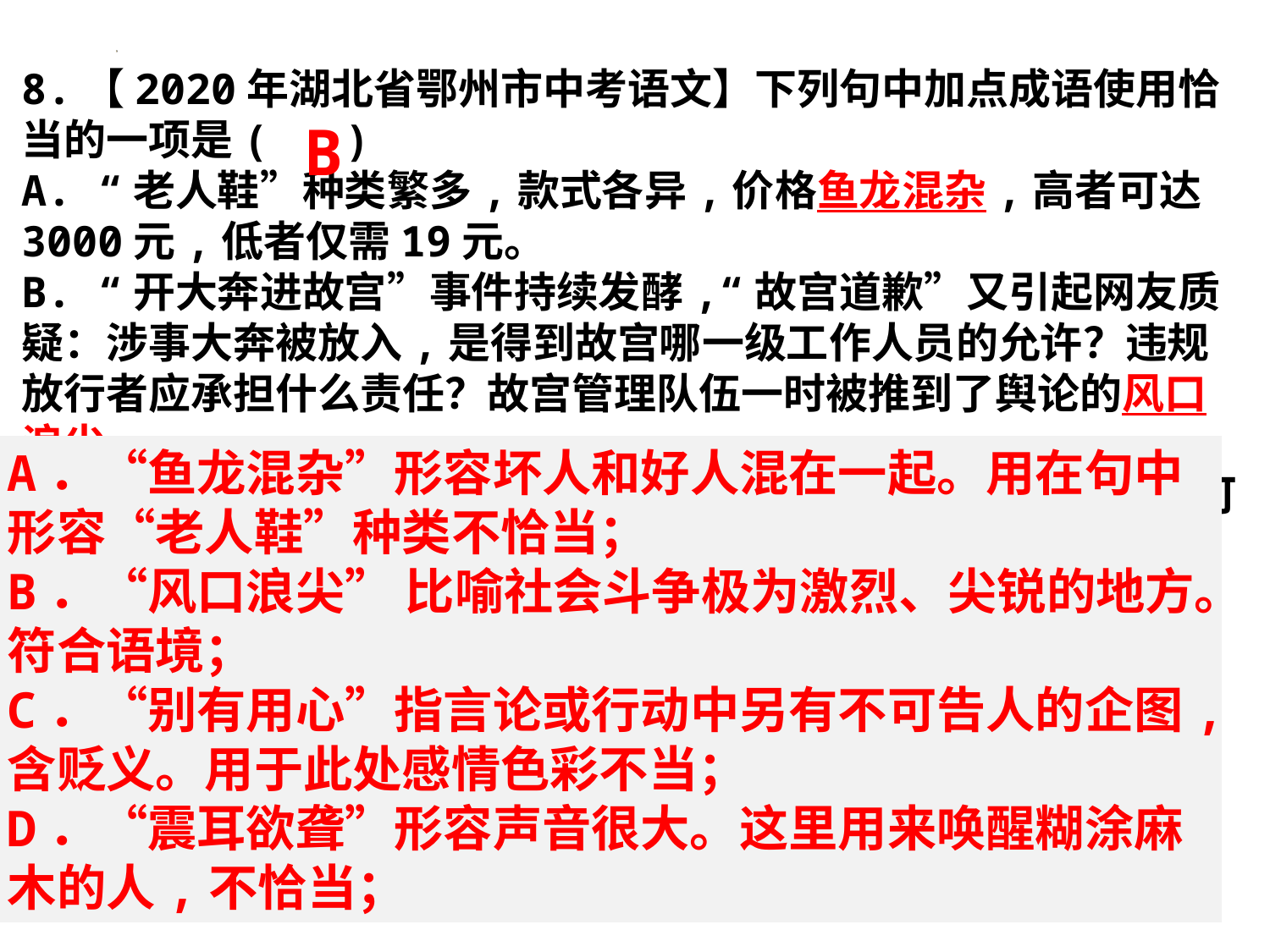

8.【2020年湖北省鄂州市中考语文】下列句中加点成语使用恰当的一项是(   )
A. “老人鞋”种类繁多,款式各异,价格鱼龙混杂,高者可达3000元,低者仅需19元。
B. “开大奔进故宫”事件持续发酵,“故宫道歉”又引起网友质疑：涉事大奔被放入,是得到故宫哪一级工作人员的允许？违规放行者应承担什么责任？故宫管理队伍一时被推到了舆论的风口浪尖。
C. “嫦娥四号”选择月球背面登录也具有很重要的意义,并且可以说是一种别有用心的选择。
D. 国家公祭日之长鸣警钟震耳欲聋,那些装睡梦游的罪恶灵魂无处遁形。
B
A．“鱼龙混杂”形容坏人和好人混在一起。用在句中形容“老人鞋”种类不恰当；
B．“风口浪尖” 比喻社会斗争极为激烈、尖锐的地方。符合语境；
C．“别有用心”指言论或行动中另有不可告人的企图,含贬义。用于此处感情色彩不当；
D．“震耳欲聋”形容声音很大。这里用来唤醒糊涂麻木的人,不恰当；